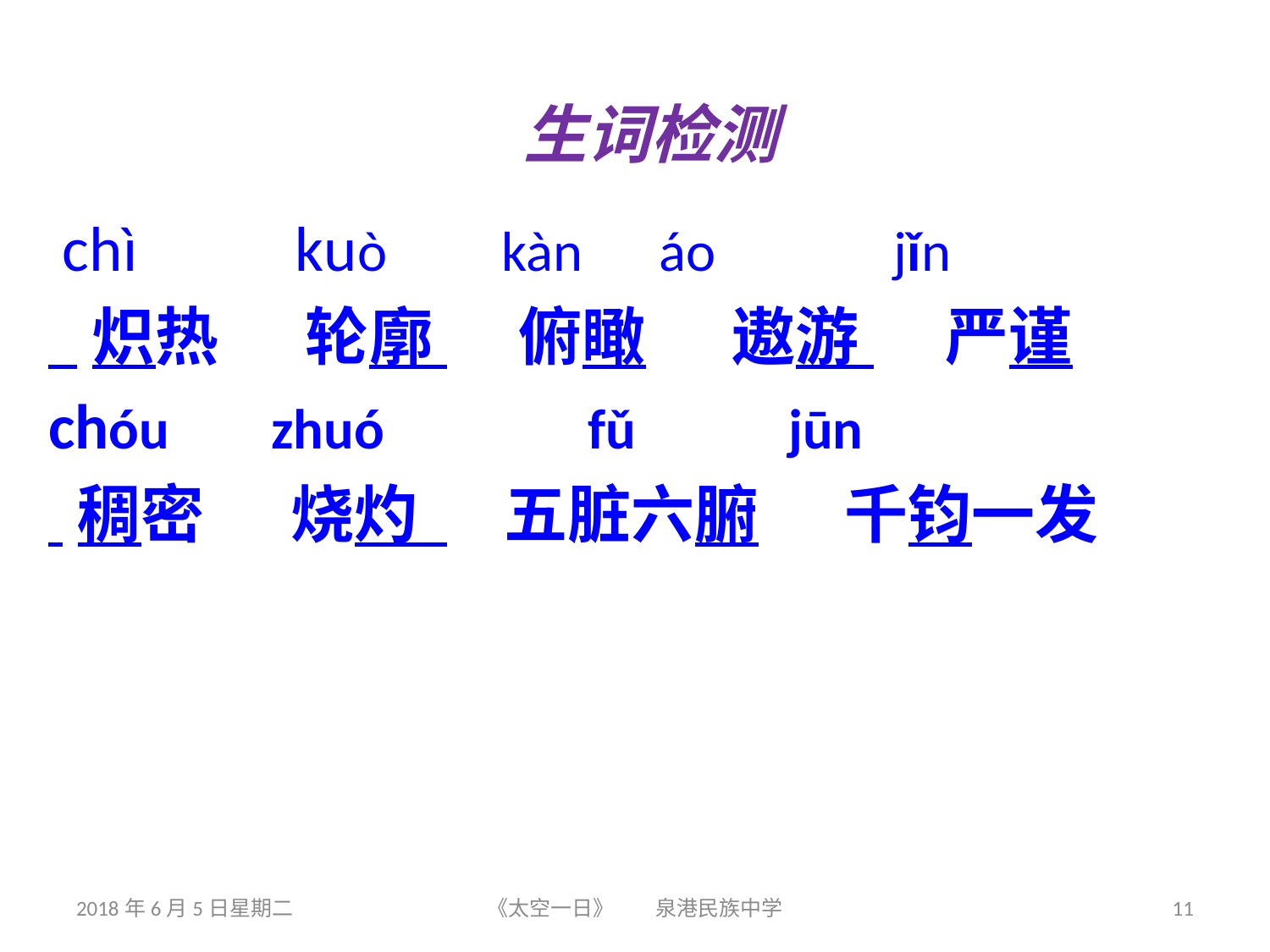

# 生词检测
  chì           kuò         kàn      áo              jǐn
   炽热      轮廓      俯瞰      遨游      严谨
 chóu        zhuó                fǔ            jūn
  稠密      烧灼      五脏六腑      千钧一发

2018年6月5日星期二
《太空一日》         泉港民族中学
11